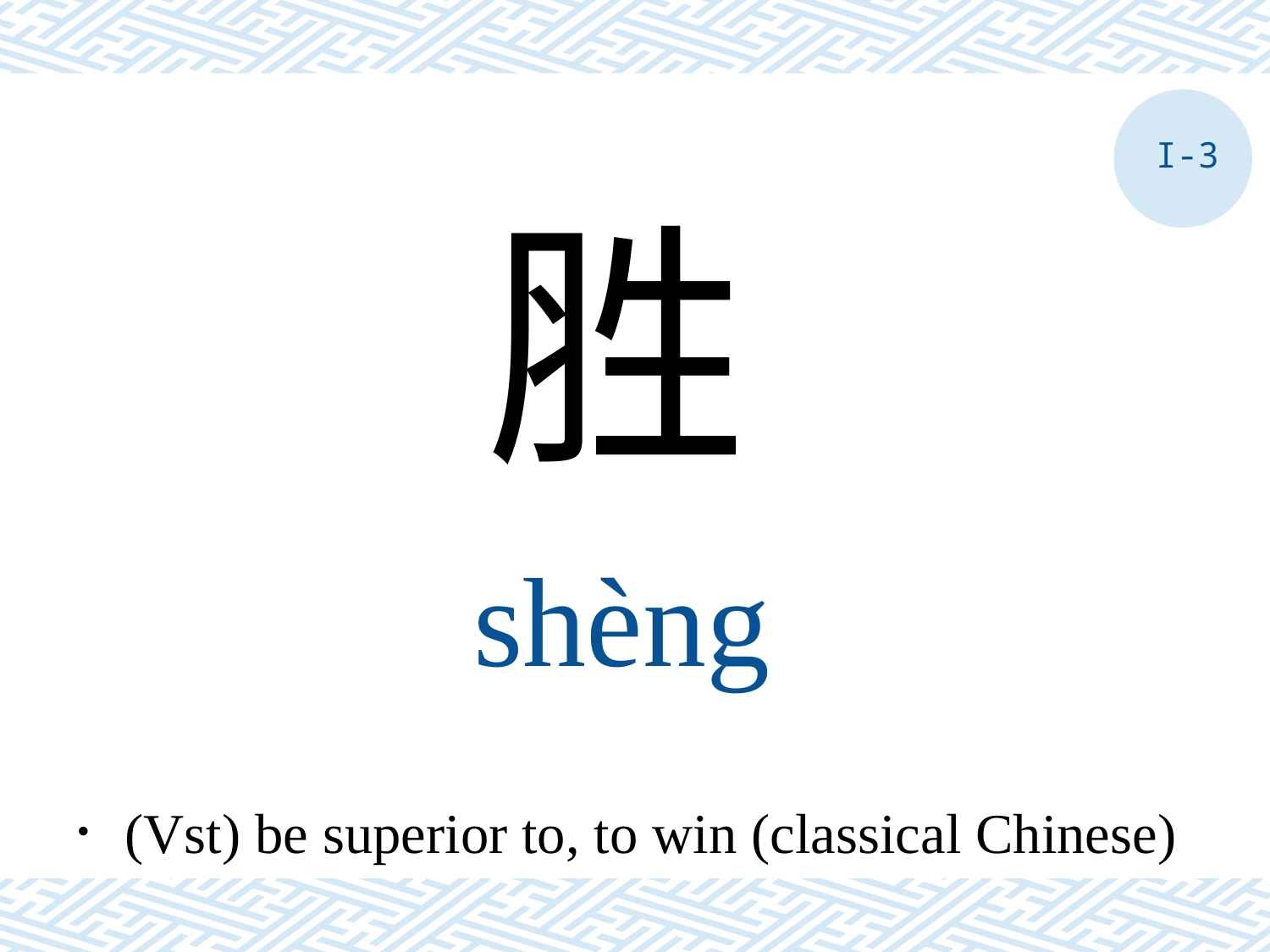

I-3

胜
shèng
．(Vst) be superior to, to win (classical Chinese)